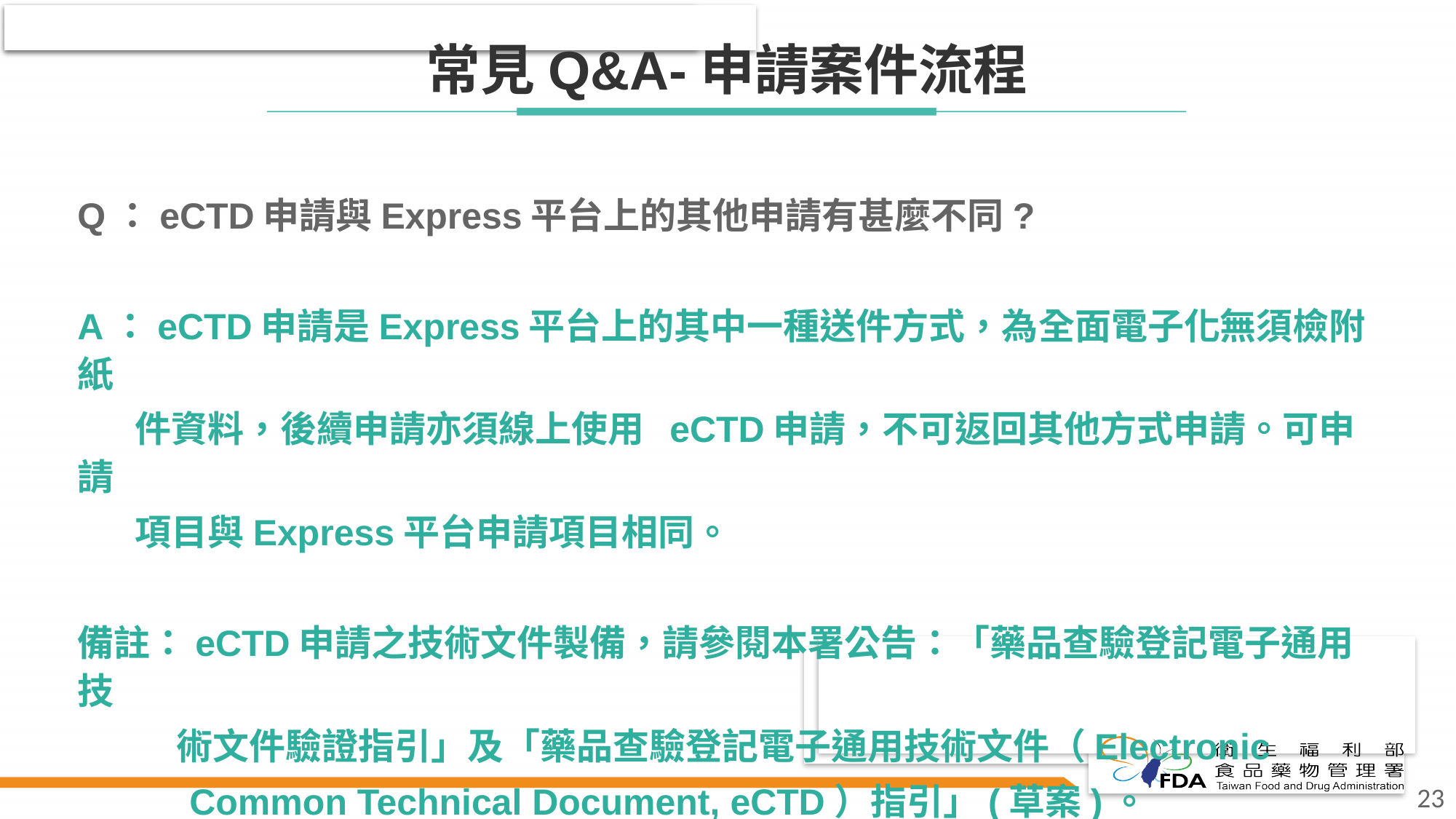

# 常見Q&A-申請案件流程

Q：eCTD申請與Express平台上的其他申請有甚麼不同?

A：eCTD申請是Express平台上的其中一種送件方式，為全面電子化無須檢附紙
      件資料，後續申請亦須線上使用  eCTD申請，不可返回其他方式申請。可申請
      項目與Express平台申請項目相同。

備註：eCTD申請之技術文件製備，請參閱本署公告：「藥品查驗登記電子通用技
           術文件驗證指引」及「藥品查驗登記電子通用技術文件（Electronic
           Common Technical Document, eCTD）指引」(草案)。